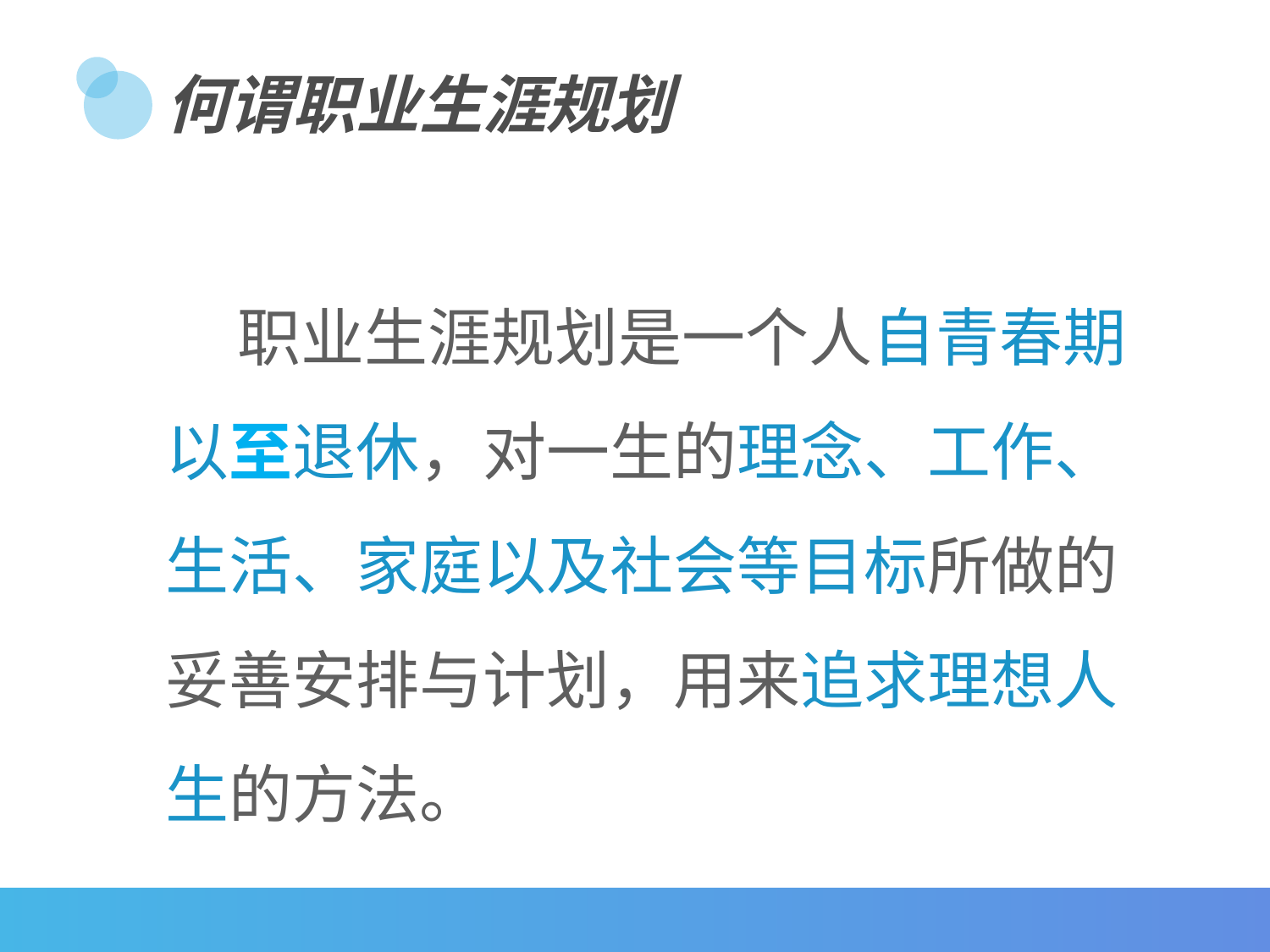

# 何谓职业生涯规划
     职业生涯规划是一个人自青春期以至退休，对一生的理念、工作、生活、家庭以及社会等目标所做的妥善安排与计划，用来追求理想人生的方法。